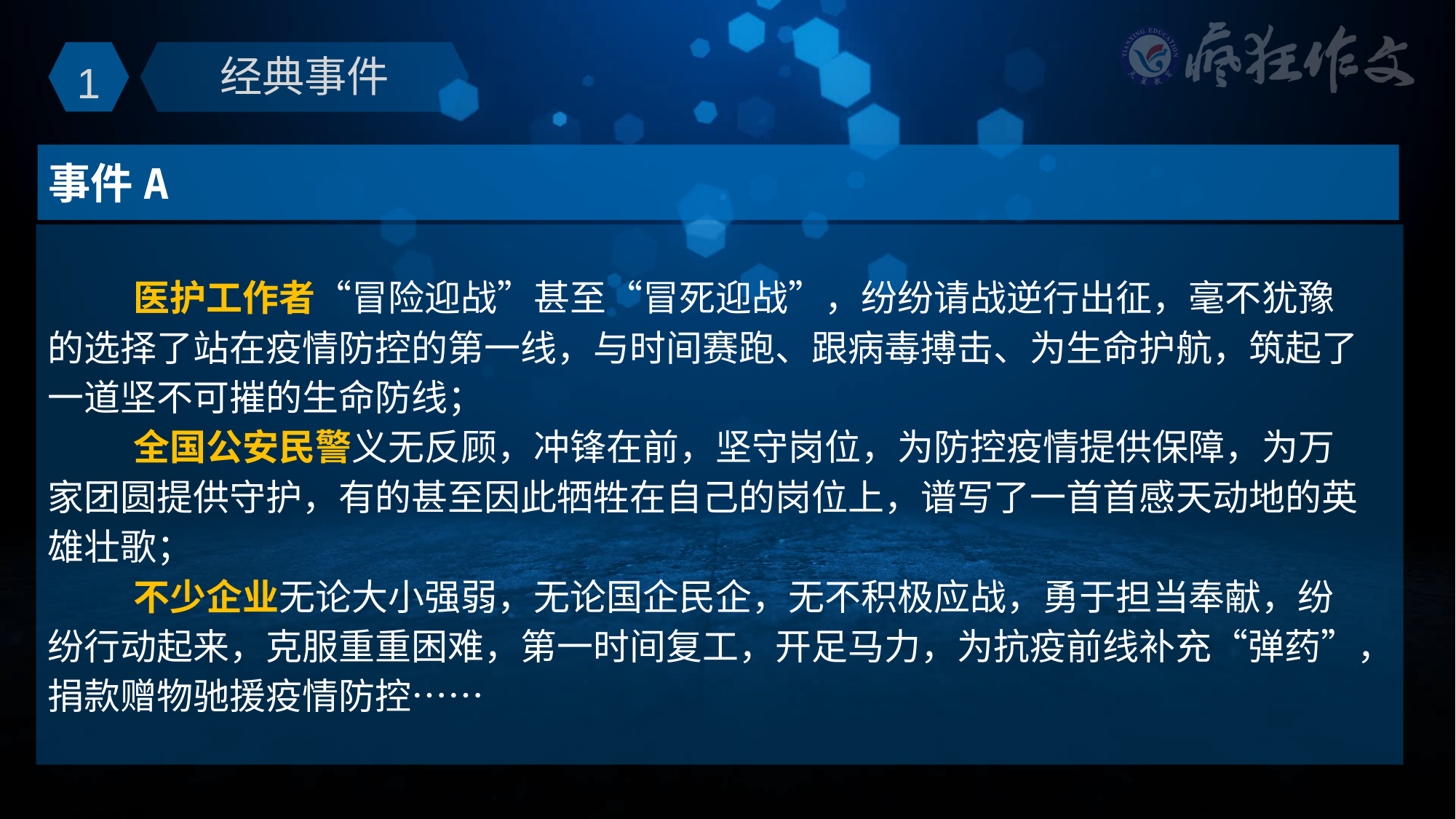

1

经典事件
事件A

医护工作者“冒险迎战”甚至“冒死迎战”，纷纷请战逆行出征，毫不犹豫的选择了站在疫情防控的第一线，与时间赛跑、跟病毒搏击、为生命护航，筑起了一道坚不可摧的生命防线；
全国公安民警义无反顾，冲锋在前，坚守岗位，为防控疫情提供保障，为万家团圆提供守护，有的甚至因此牺牲在自己的岗位上，谱写了一首首感天动地的英雄壮歌；
不少企业无论大小强弱，无论国企民企，无不积极应战，勇于担当奉献，纷纷行动起来，克服重重困难，第一时间复工，开足马力，为抗疫前线补充“弹药”，捐款赠物驰援疫情防控……